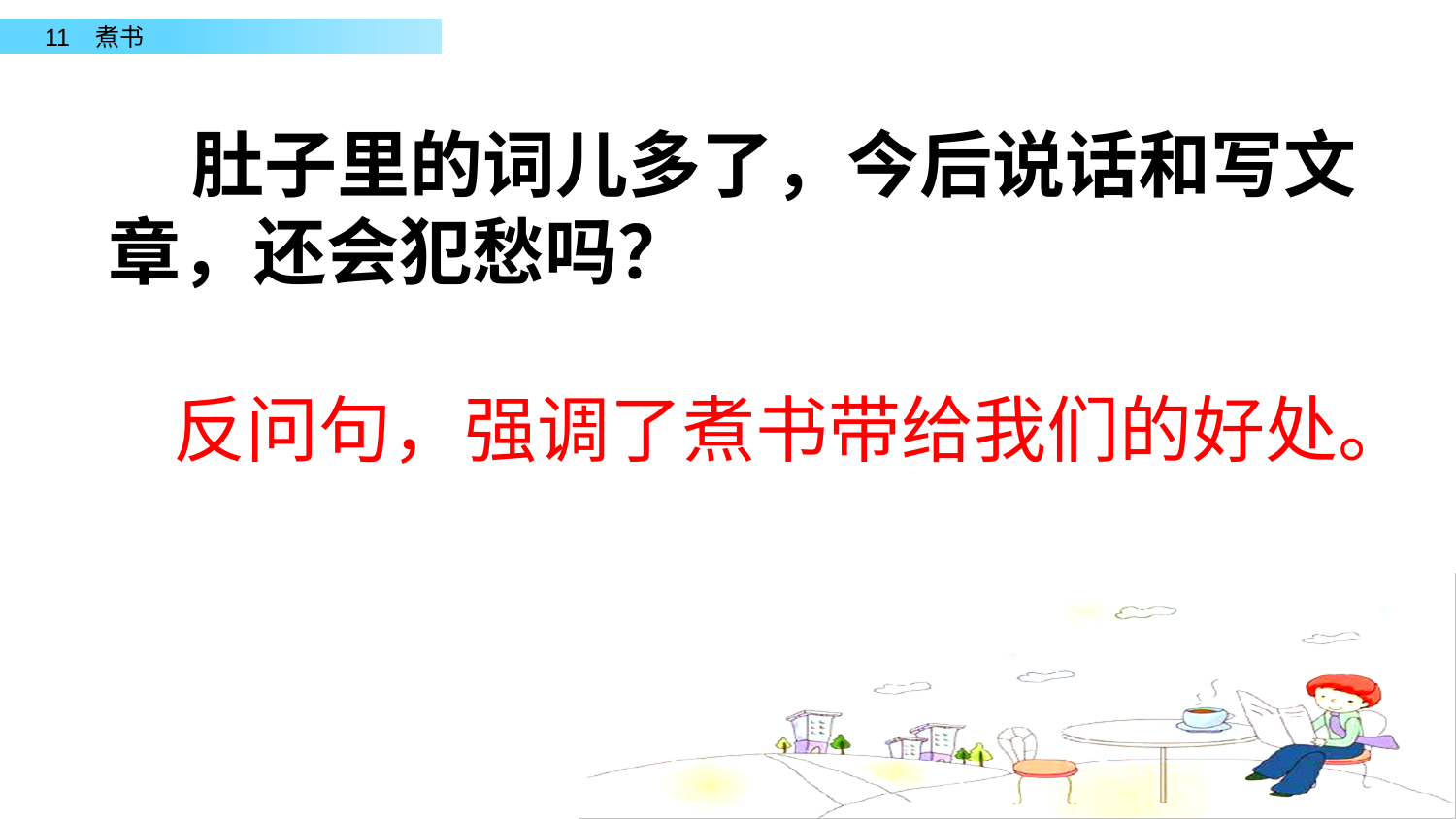

肚子里的词儿多了，今后说话和写文章，还会犯愁吗？
反问句，强调了煮书带给我们的好处。